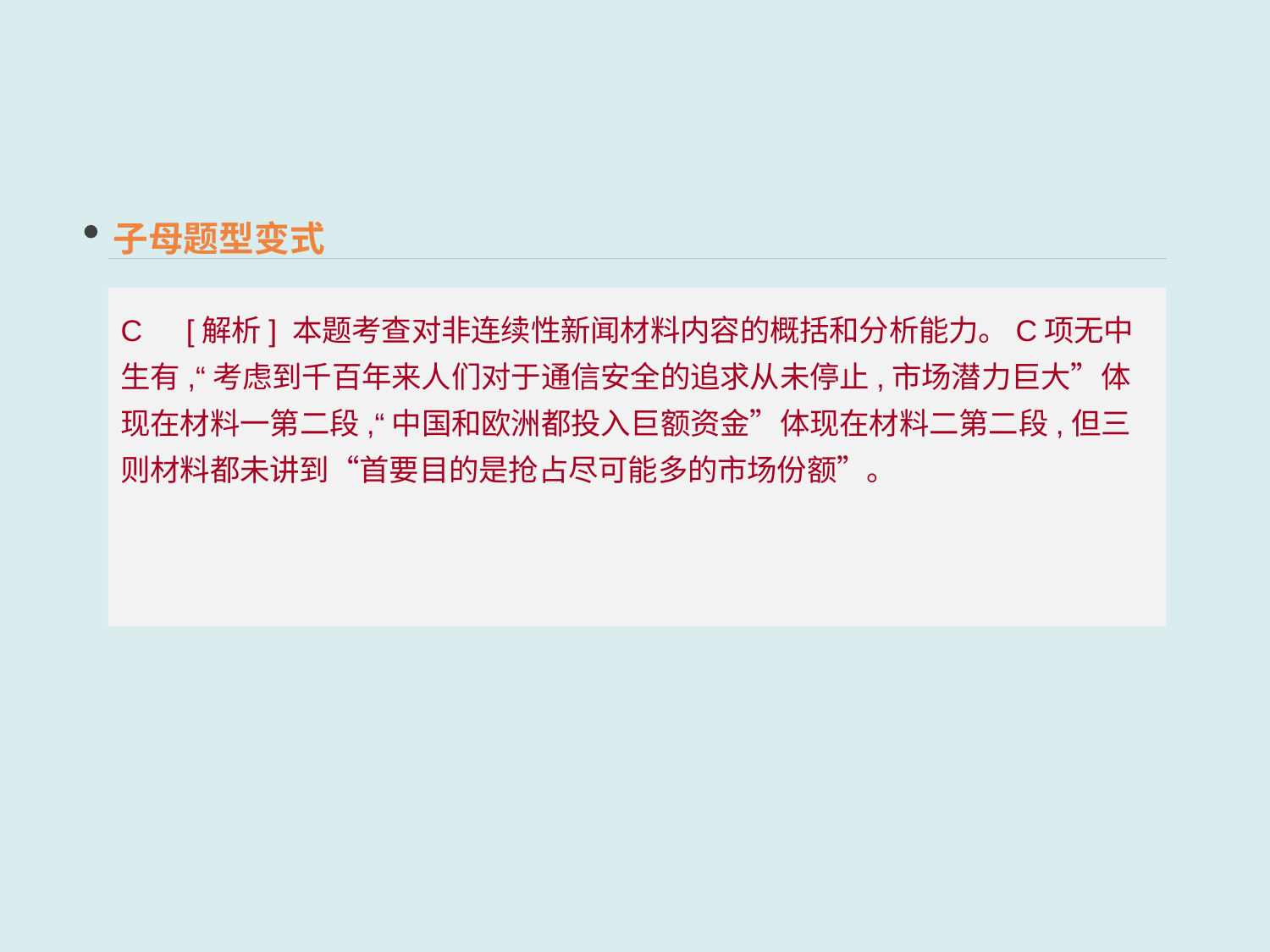

子母题型变式

C　[解析] 本题考查对非连续性新闻材料内容的概括和分析能力。C项无中生有,“考虑到千百年来人们对于通信安全的追求从未停止,市场潜力巨大”体现在材料一第二段,“中国和欧洲都投入巨额资金”体现在材料二第二段,但三则材料都未讲到“首要目的是抢占尽可能多的市场份额”。